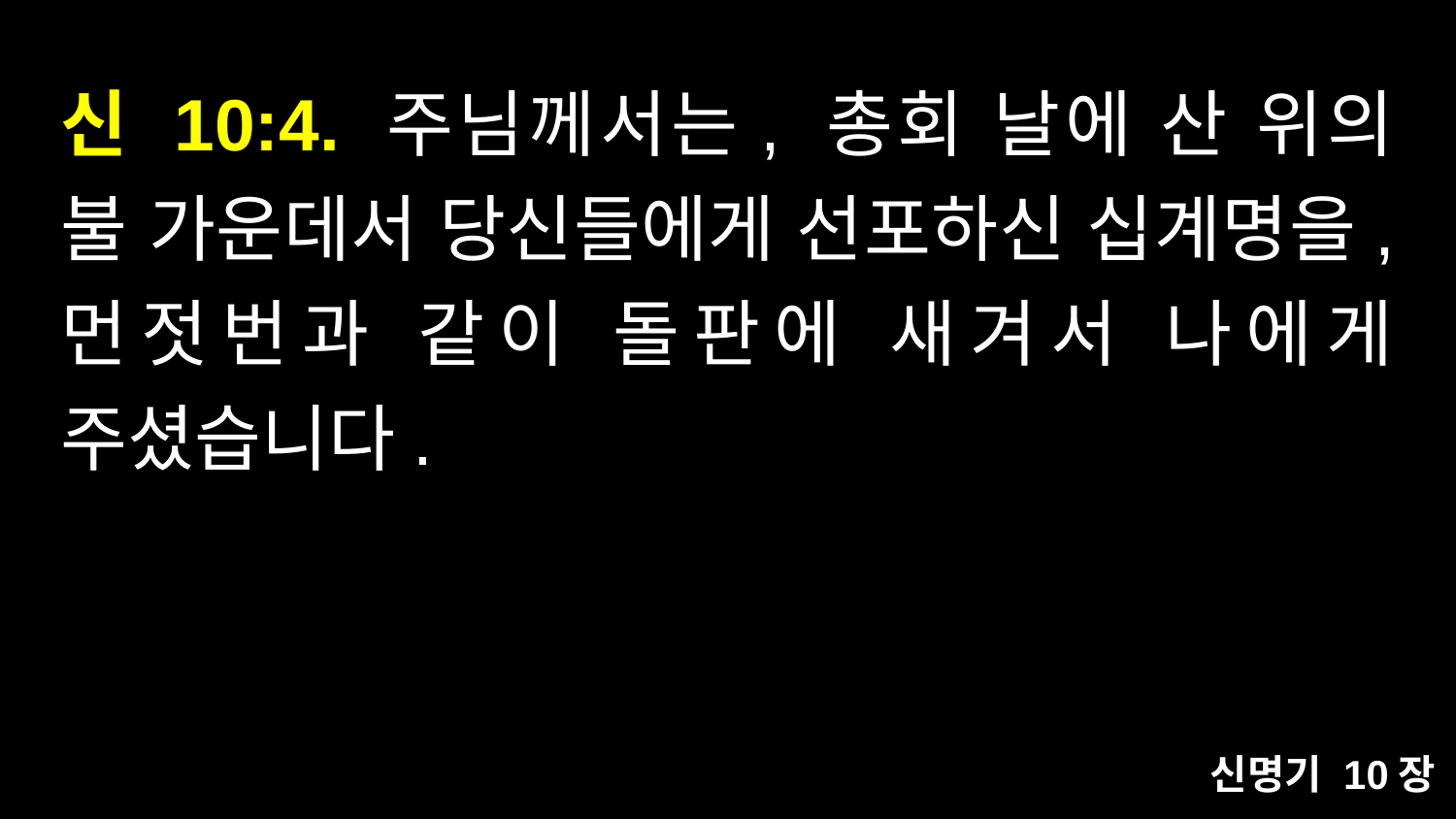

# 신 10:4. 주님께서는, 총회 날에 산 위의 불 가운데서 당신들에게 선포하신 십계명을, 먼젓번과 같이 돌판에 새겨서 나에게 주셨습니다.
신명기 10장